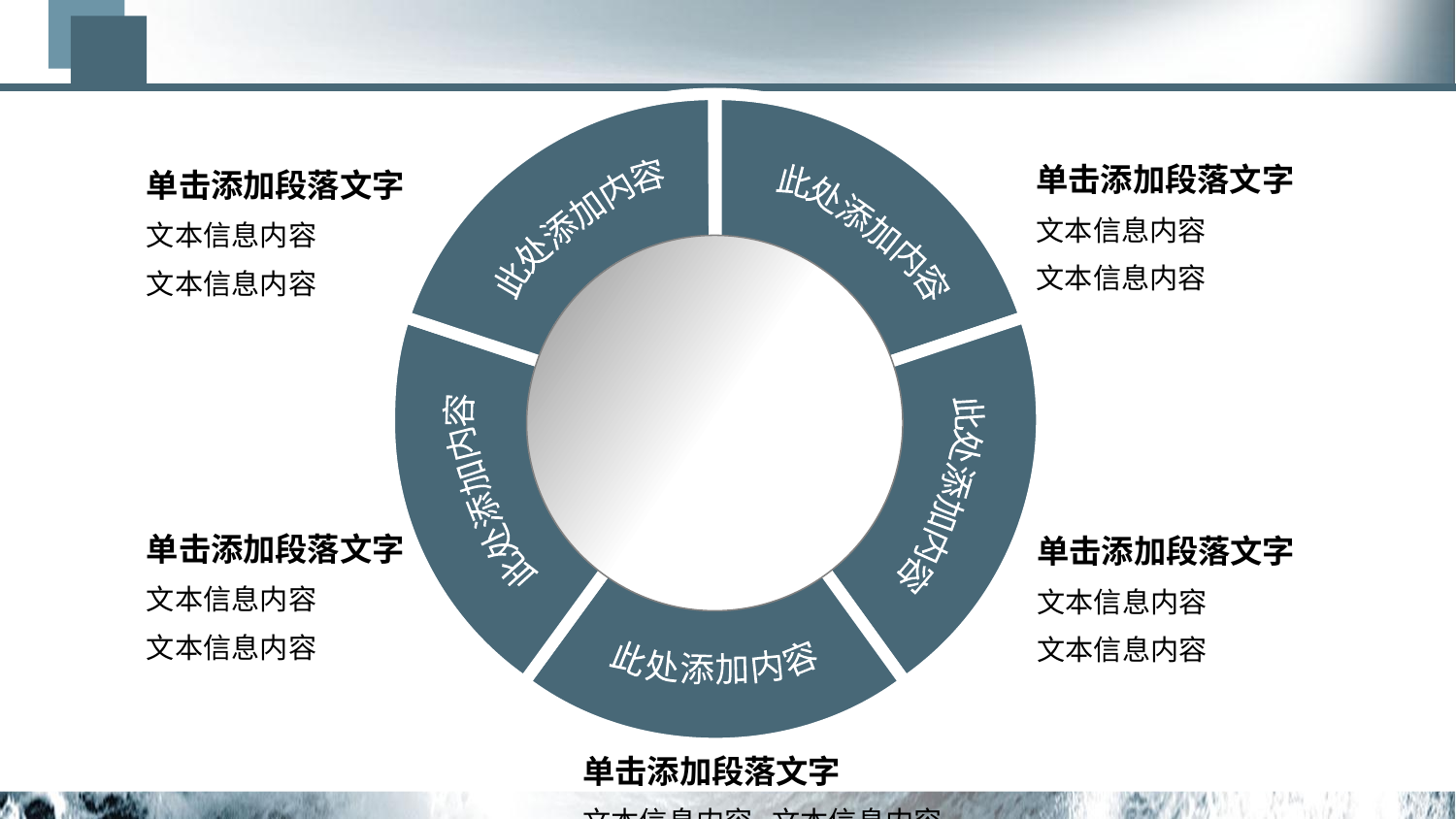

单击添加段落文字
文本信息内容
文本信息内容
单击添加段落文字
文本信息内容
文本信息内容
此处添加内容
此处添加内容

此处添加内容
此处添加内容
单击添加段落文字
文本信息内容
文本信息内容
单击添加段落文字
文本信息内容
文本信息内容
此处添加内容
单击添加段落文字
文本信息内容   文本信息内容